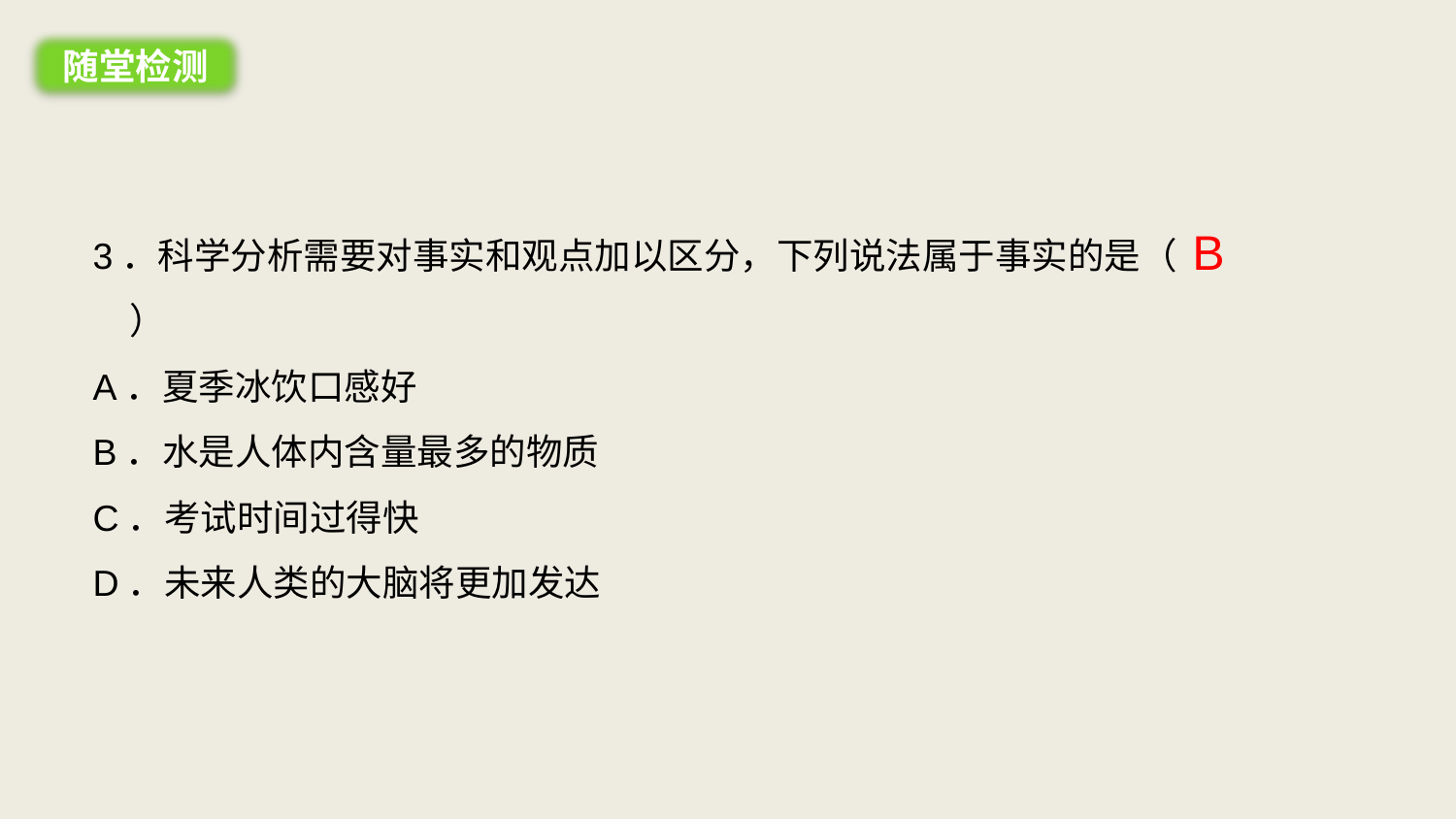

随堂检测
3．科学分析需要对事实和观点加以区分，下列说法属于事实的是（　　）
A．夏季冰饮口感好
B．水是人体内含量最多的物质
C．考试时间过得快
D．未来人类的大脑将更加发达
B